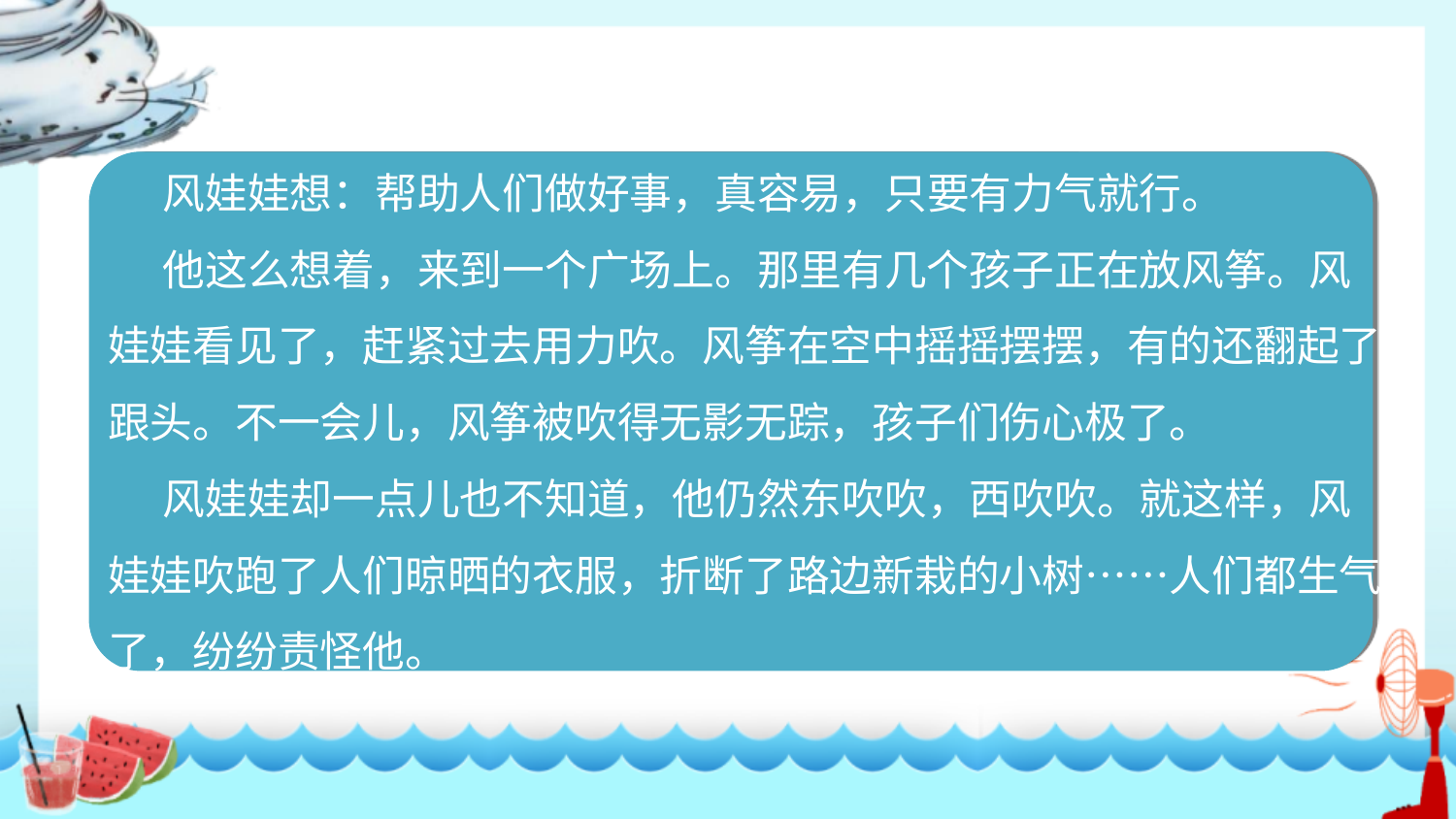

风娃娃想：帮助人们做好事，真容易，只要有力气就行。
他这么想着，来到一个广场上。那里有几个孩子正在放风筝。风娃娃看见了，赶紧过去用力吹。风筝在空中摇摇摆摆，有的还翻起了跟头。不一会儿，风筝被吹得无影无踪，孩子们伤心极了。
风娃娃却一点儿也不知道，他仍然东吹吹，西吹吹。就这样，风娃娃吹跑了人们晾晒的衣服，折断了路边新栽的小树……人们都生气了，纷纷责怪他。